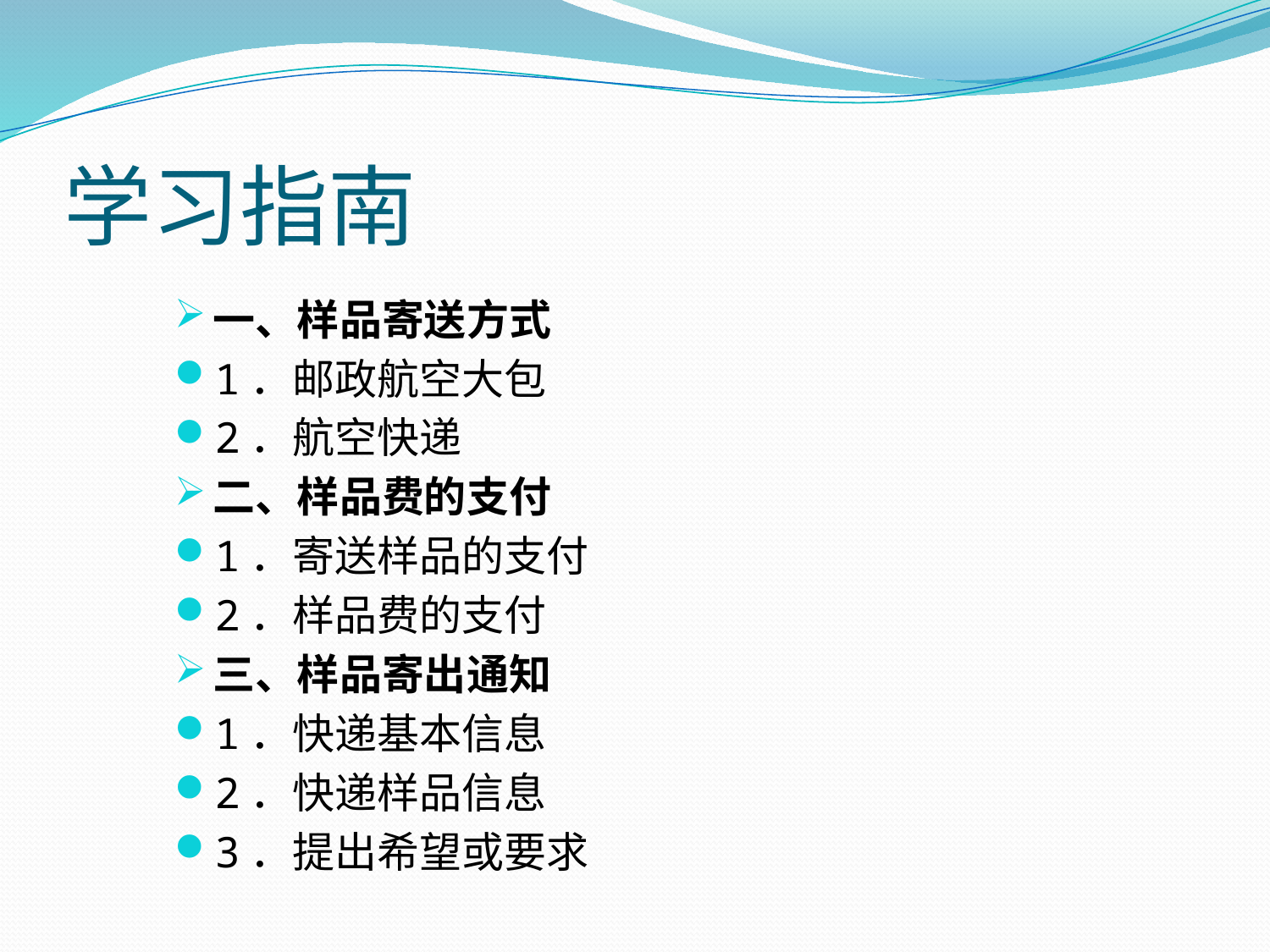

# 学习指南
一、样品寄送方式
1．邮政航空大包
2．航空快递
二、样品费的支付
1．寄送样品的支付
2．样品费的支付
三、样品寄出通知
1．快递基本信息
2．快递样品信息
3．提出希望或要求